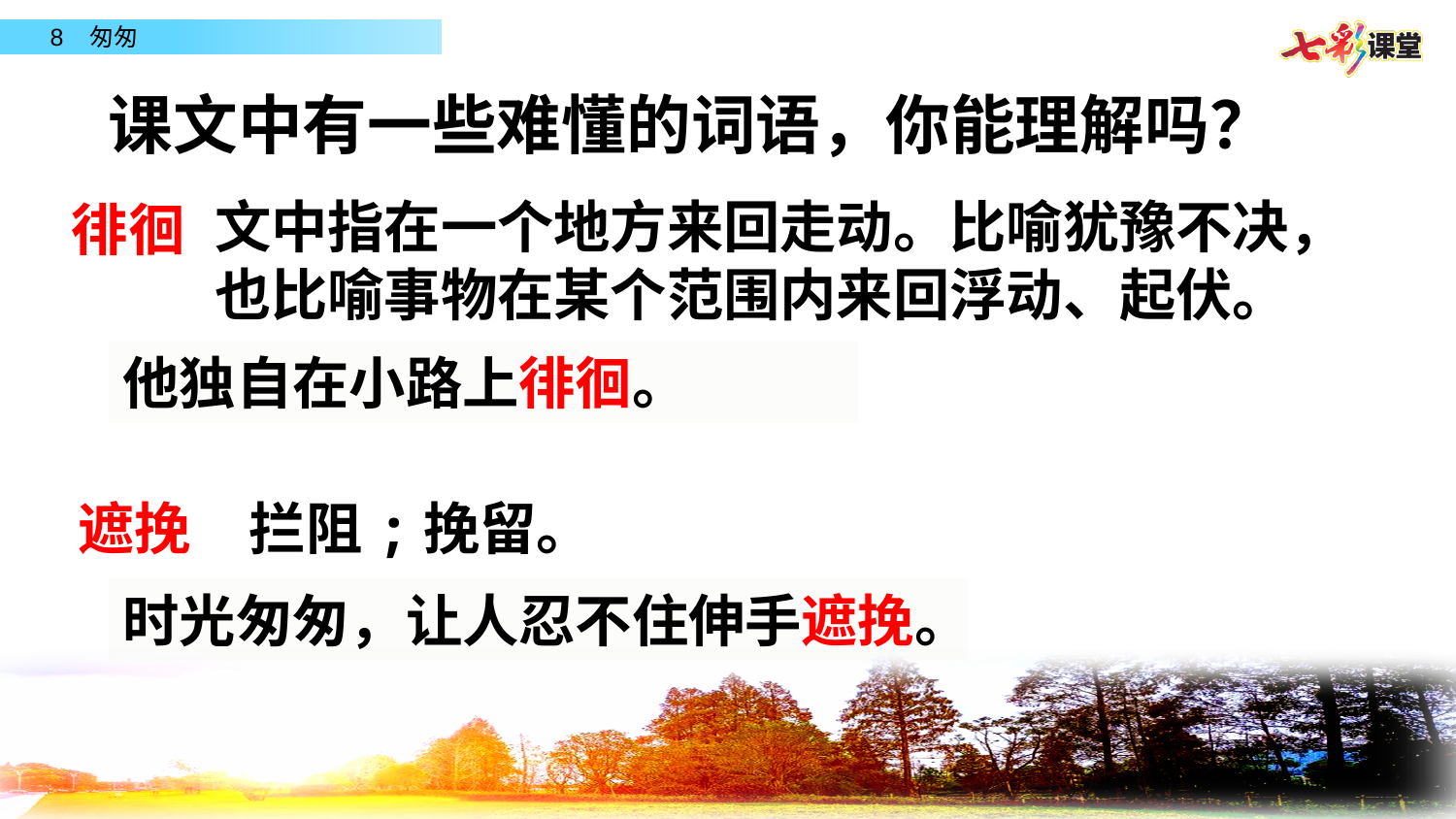

课文中有一些难懂的词语，你能理解吗？
文中指在一个地方来回走动。比喻犹豫不决，也比喻事物在某个范围内来回浮动、起伏。
徘徊
他独自在小路上徘徊。
遮挽
拦阻;挽留。
时光匆匆，让人忍不住伸手遮挽。